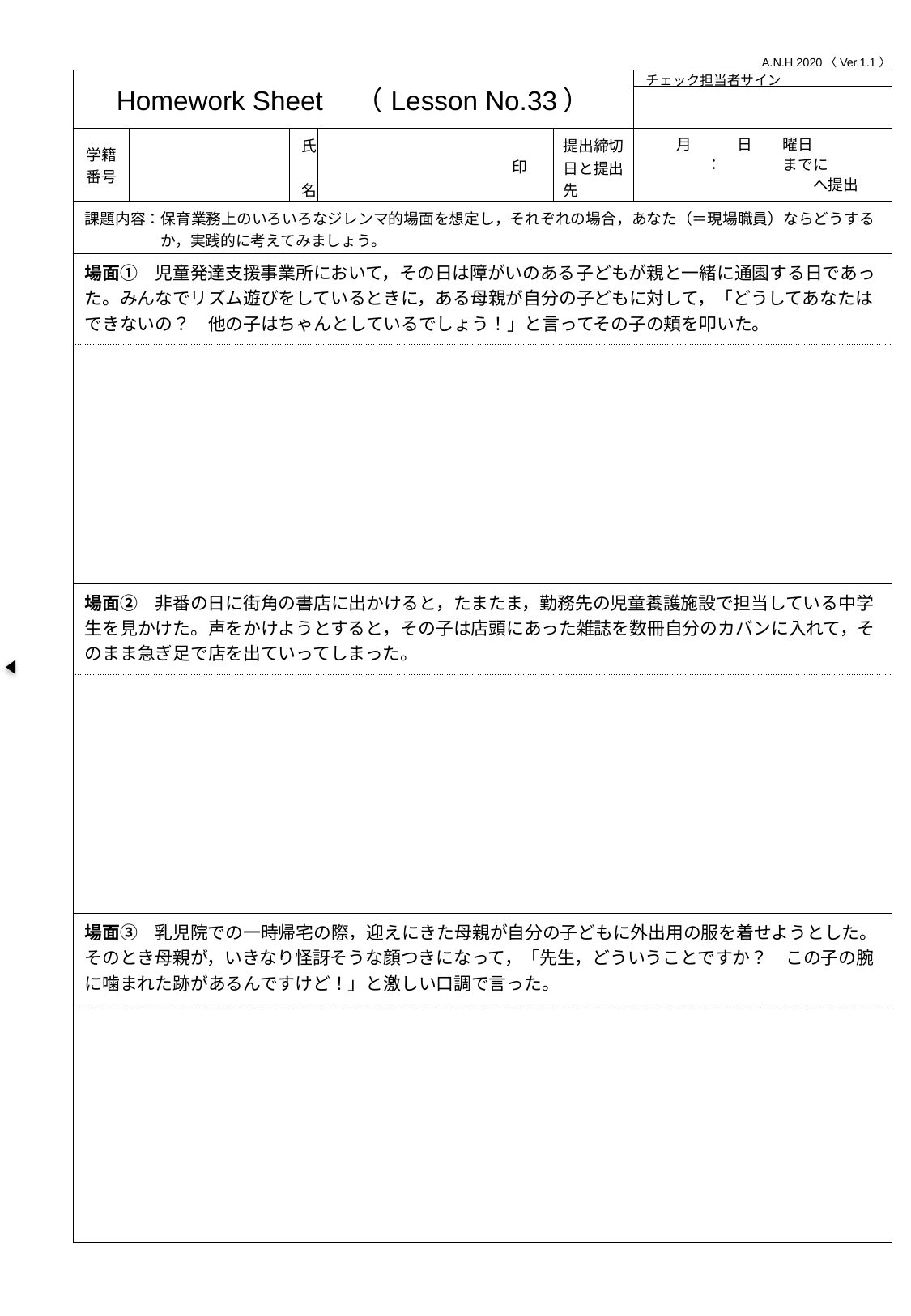

A.N.H 2020〈Ver.1.1〉
| Homework Sheet　（Lesson No.33） |  |  |  |  | チェック担当者サイン |
| --- | --- | --- | --- | --- | --- |
|  |  |  |  |  |  |
| 学籍番号 |  | 氏　名 | 印 | 提出締切日と提出先 | 月　　　日　　曜日 　　　　：　　　　までに 　　　　　　　　　　　へ提出 |
| 課題内容：保育業務上のいろいろなジレンマ的場面を想定し，それぞれの場合，あなた（＝現場職員）ならどうする 　　　　　か，実践的に考えてみましょう。 |  |  |  |  |  |
| 場面①　児童発達支援事業所において，その日は障がいのある子どもが親と一緒に通園する日であった。みんなでリズム遊びをしているときに，ある母親が自分の子どもに対して，「どうしてあなたはできないの？　他の子はちゃんとしているでしょう！」と言ってその子の頬を叩いた。 |  |  |  |  |  |
|  |  |  |  |  |  |
| 場面②　非番の日に街角の書店に出かけると，たまたま，勤務先の児童養護施設で担当している中学生を見かけた。声をかけようとすると，その子は店頭にあった雑誌を数冊自分のカバンに入れて，そのまま急ぎ足で店を出ていってしまった。 |  |  |  |  |  |
|  |  |  |  |  |  |
| 場面③　乳児院での一時帰宅の際，迎えにきた母親が自分の子どもに外出用の服を着せようとした。そのとき母親が，いきなり怪訝そうな顔つきになって，「先生，どういうことですか？　この子の腕に噛まれた跡があるんですけど！」と激しい口調で言った。 |  |  |  |  |  |
|  |  |  |  |  |  |